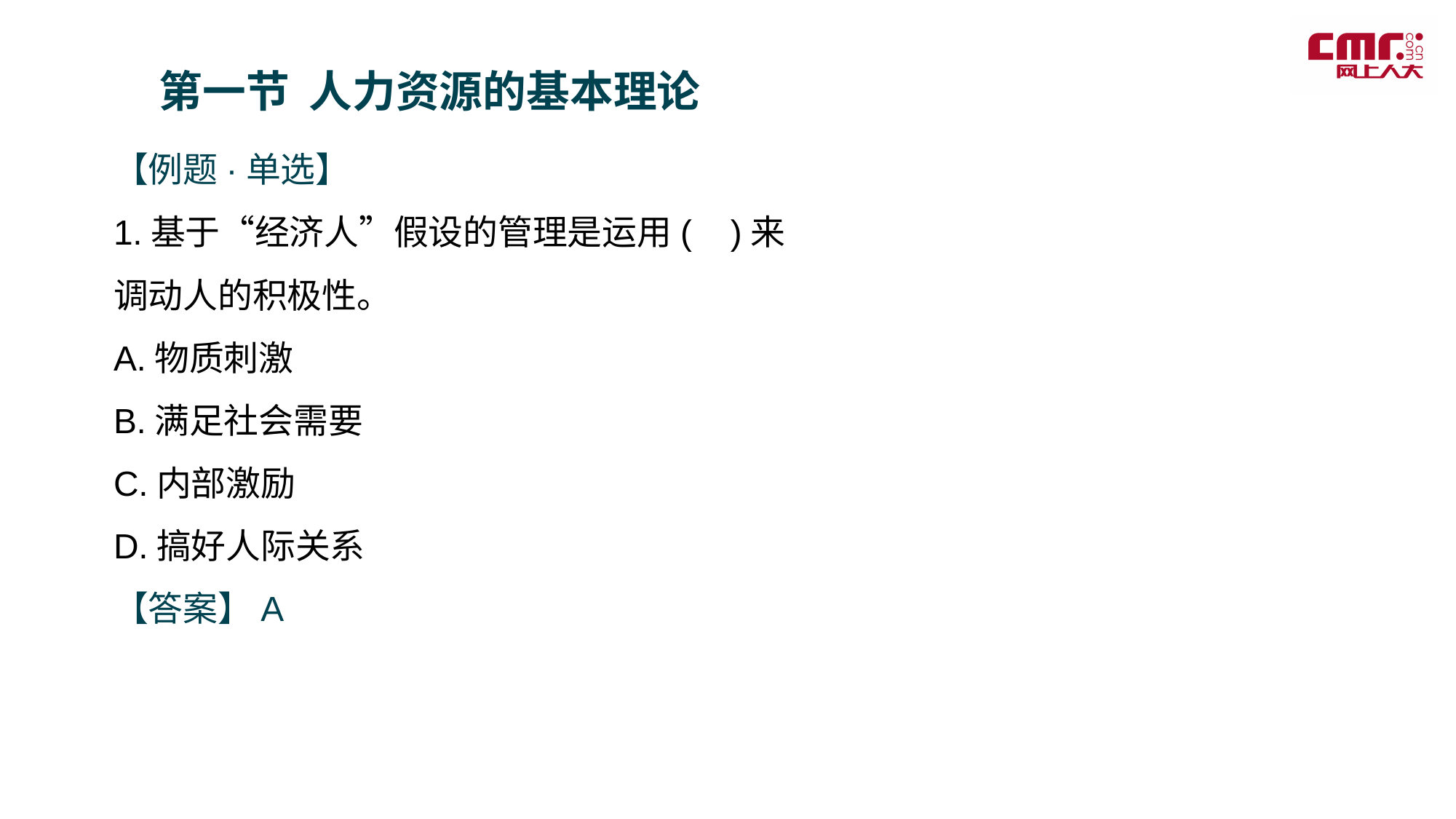

第一节  人力资源的基本理论
【例题·单选】
1.基于“经济人”假设的管理是运用(    )来调动人的积极性。
A.物质刺激
B.满足社会需要
C.内部激励
D.搞好人际关系
【答案】A